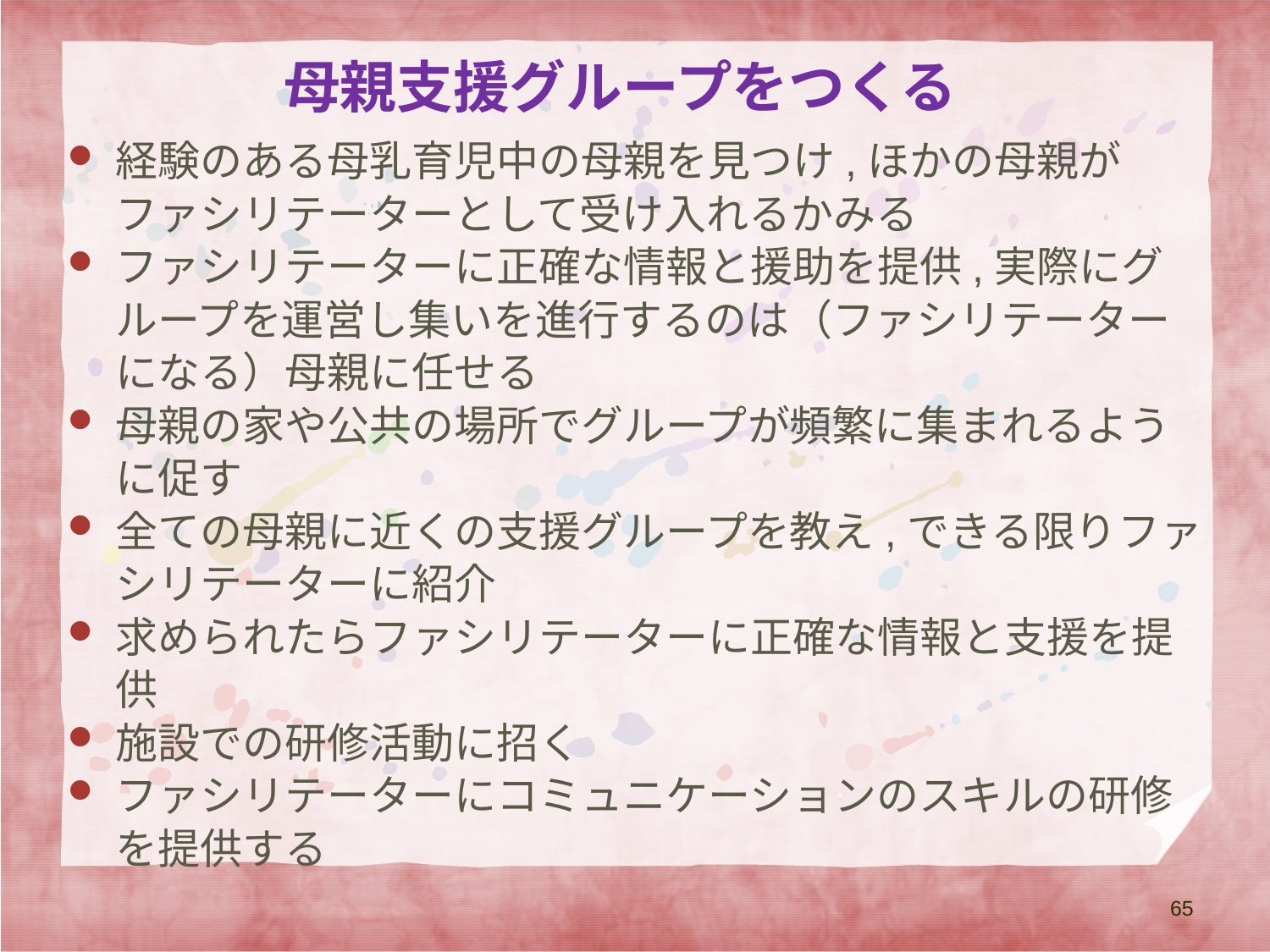

# 母親支援グループをつくる
経験のある母乳育児中の母親を見つけ,ほかの母親がファシリテーターとして受け入れるかみる
ファシリテーターに正確な情報と援助を提供,実際にグループを運営し集いを進行するのは（ファシリテーターになる）母親に任せる
母親の家や公共の場所でグループが頻繁に集まれるように促す
全ての母親に近くの支援グループを教え,できる限りファシリテーターに紹介
求められたらファシリテーターに正確な情報と支援を提供
施設での研修活動に招く
ファシリテーターにコミュニケーションのスキルの研修を提供する

65